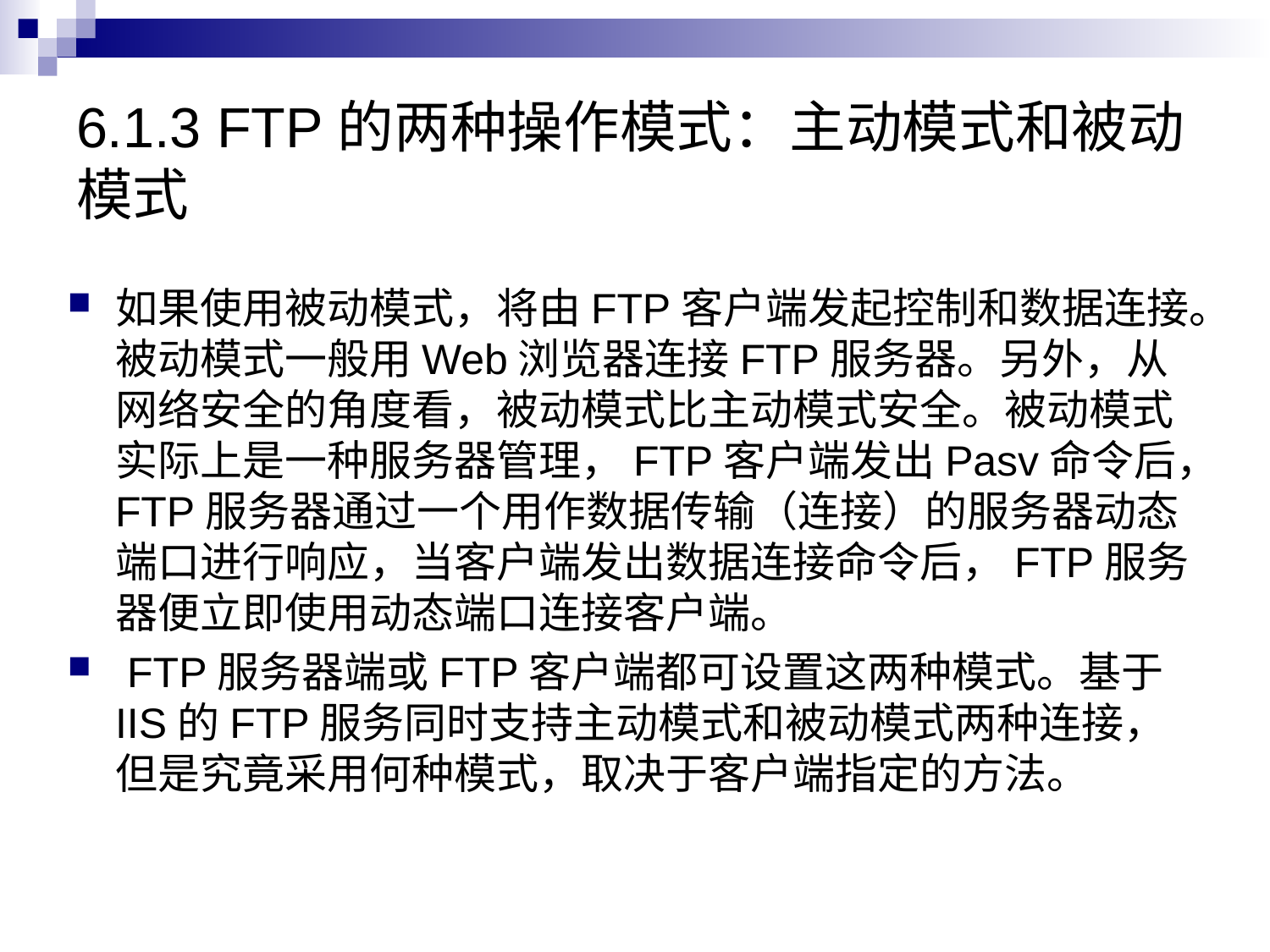

# 6.1.3 FTP的两种操作模式：主动模式和被动模式
如果使用被动模式，将由FTP客户端发起控制和数据连接。被动模式一般用Web浏览器连接FTP服务器。另外，从网络安全的角度看，被动模式比主动模式安全。被动模式实际上是一种服务器管理，FTP客户端发出Pasv命令后，FTP服务器通过一个用作数据传输（连接）的服务器动态端口进行响应，当客户端发出数据连接命令后，FTP服务器便立即使用动态端口连接客户端。
 FTP服务器端或FTP客户端都可设置这两种模式。基于IIS的FTP服务同时支持主动模式和被动模式两种连接，但是究竟采用何种模式，取决于客户端指定的方法。